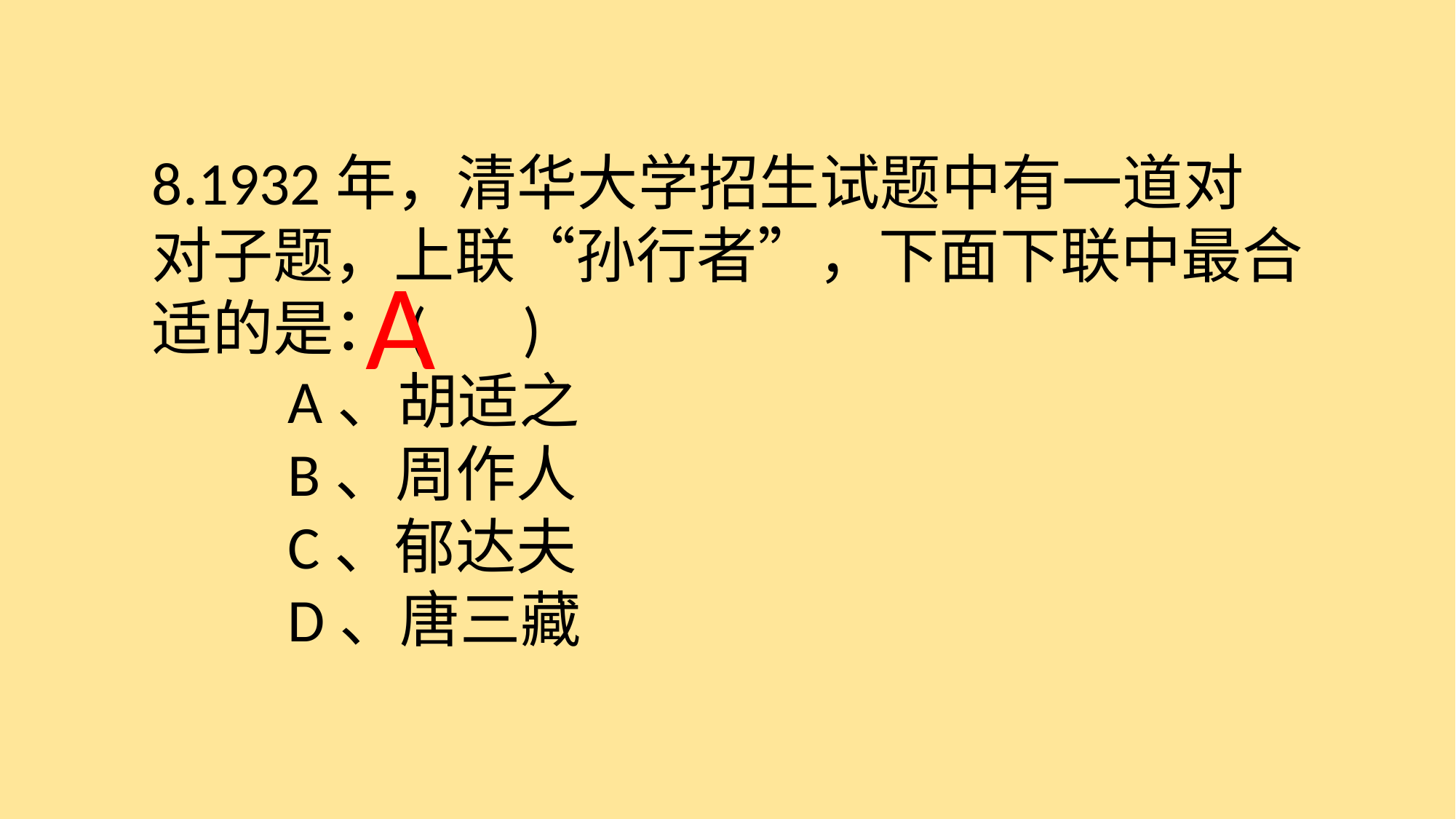

8.1932年，清华大学招生试题中有一道对对子题，上联“孙行者”，下面下联中最合适的是：(       )
　　A、胡适之
　　B、周作人
　　C、郁达夫
　　D、唐三藏
  A